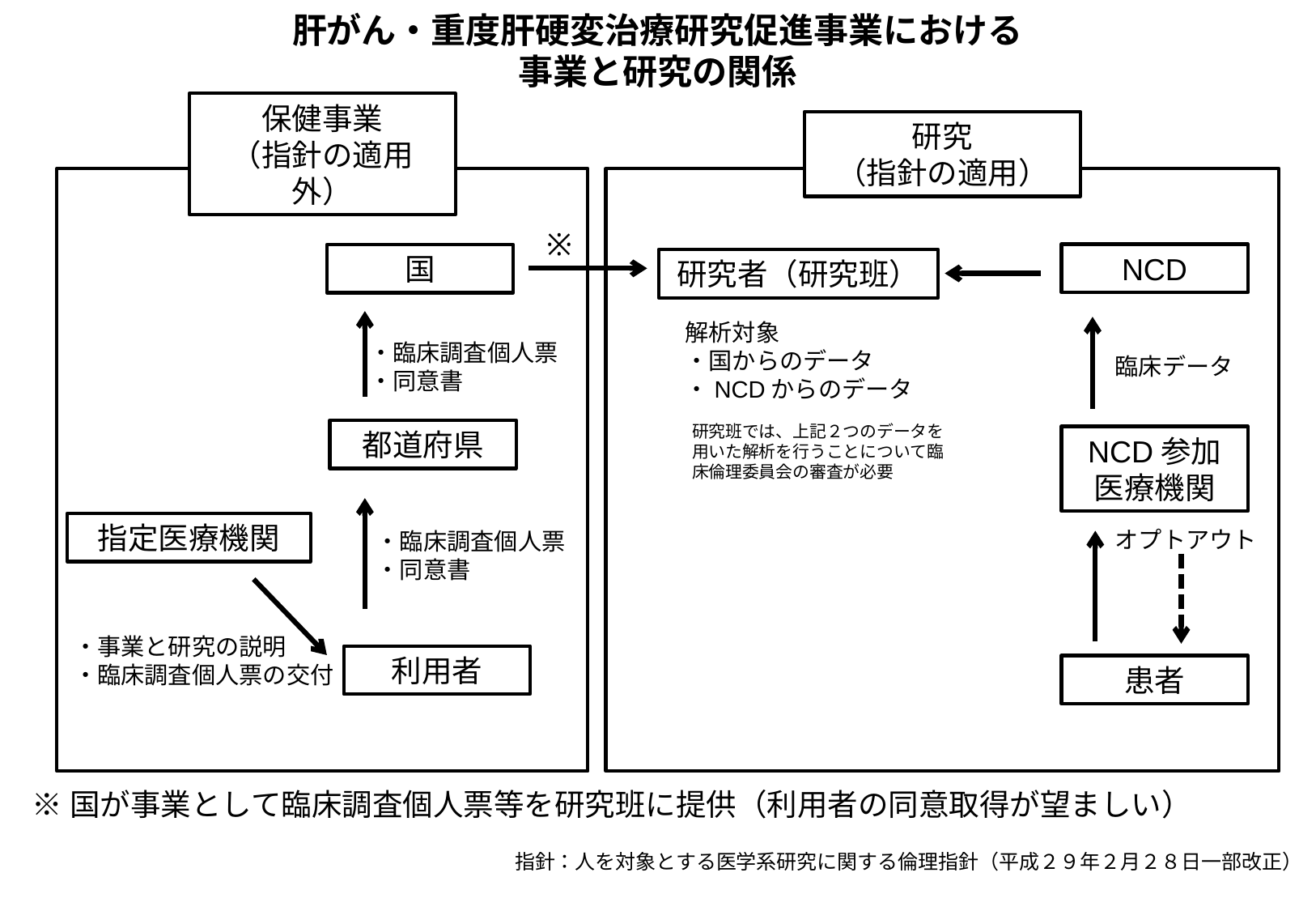

肝がん・重度肝硬変治療研究促進事業における
事業と研究の関係
保健事業
（指針の適用外）
研究
（指針の適用）

※
国
NCD
研究者（研究班）
解析対象
・国からのデータ
・NCDからのデータ
・臨床調査個人票
・同意書
臨床データ
研究班では、上記２つのデータを用いた解析を行うことについて臨床倫理委員会の審査が必要
都道府県
NCD参加
医療機関
指定医療機関
オプトアウト
・臨床調査個人票
・同意書
・事業と研究の説明
・臨床調査個人票の交付
利用者
患者
※国が事業として臨床調査個人票等を研究班に提供（利用者の同意取得が望ましい）
指針：人を対象とする医学系研究に関する倫理指針（平成２９年２月２８日一部改正）